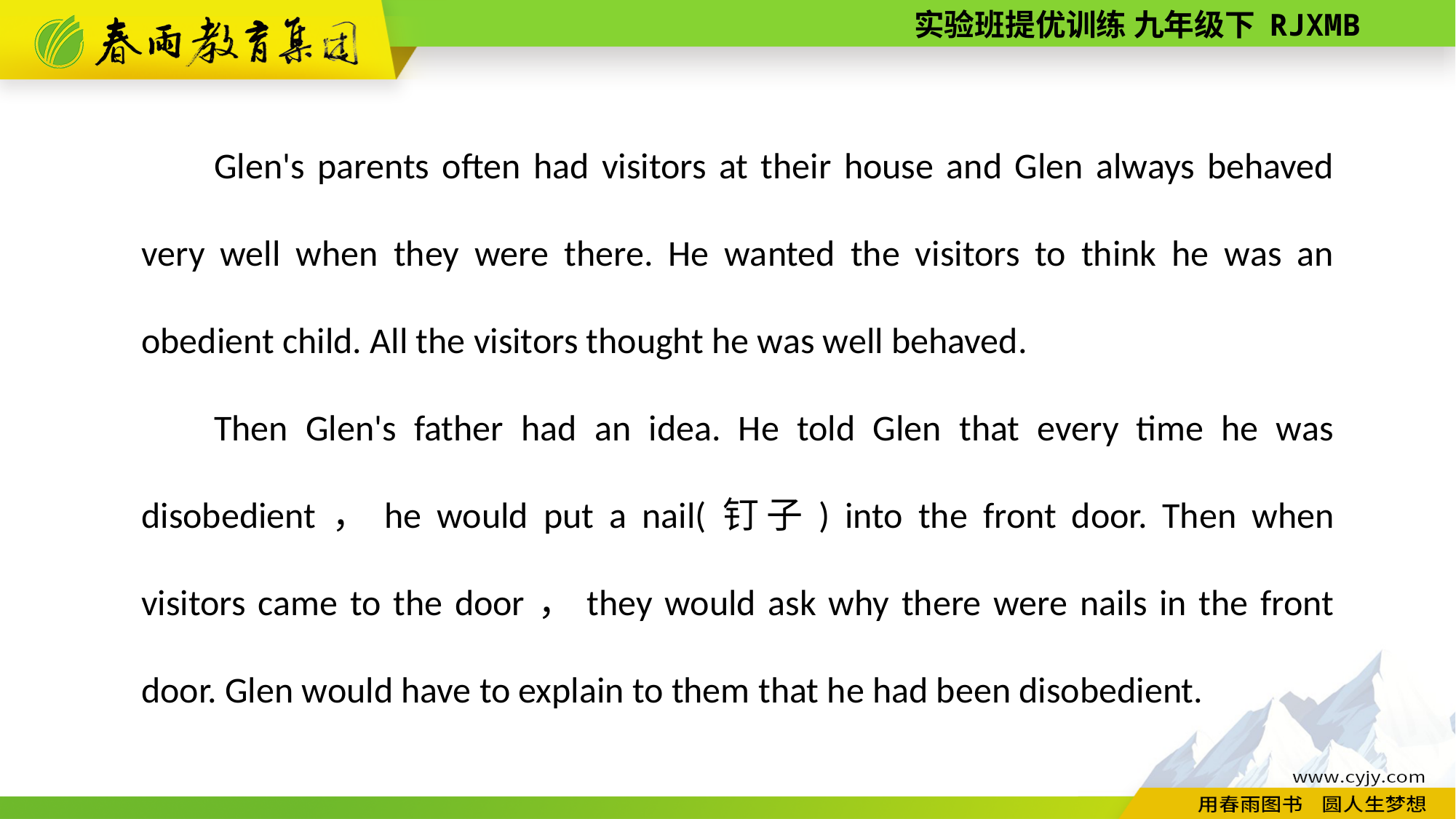

Glen's parents often had visitors at their house and Glen always behaved very well when they were there. He wanted the visitors to think he was an obedient child. All the visitors thought he was well behaved.
Then Glen's father had an idea. He told Glen that every time he was disobedient，he would put a nail(钉子) into the front door. Then when visitors came to the door，they would ask why there were nails in the front door. Glen would have to explain to them that he had been disobedient.